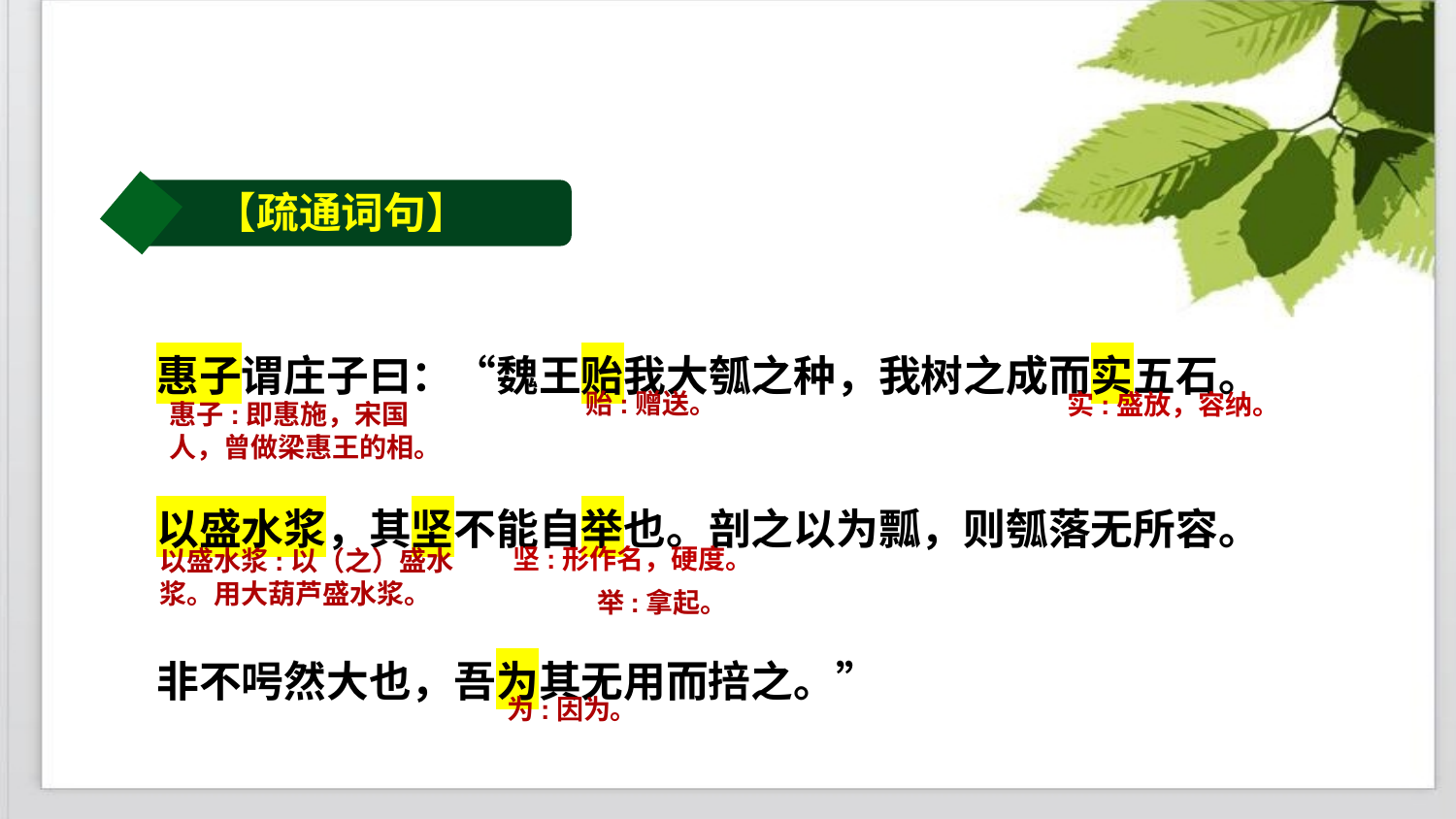

【疏通词句】

惠子谓庄子曰：“魏王贻我大瓠之种，我树之成而实五石。以盛水浆，其坚不能自举也。剖之以为瓢，则瓠落无所容。非不呺然大也，吾为其无用而掊之。”
贻:赠送。
实:盛放，容纳。
惠子:即惠施，宋国人，曾做梁惠王的相。
坚:形作名，硬度。
以盛水浆:以（之）盛水浆。用大葫芦盛水浆。
举:拿起。
为:因为。